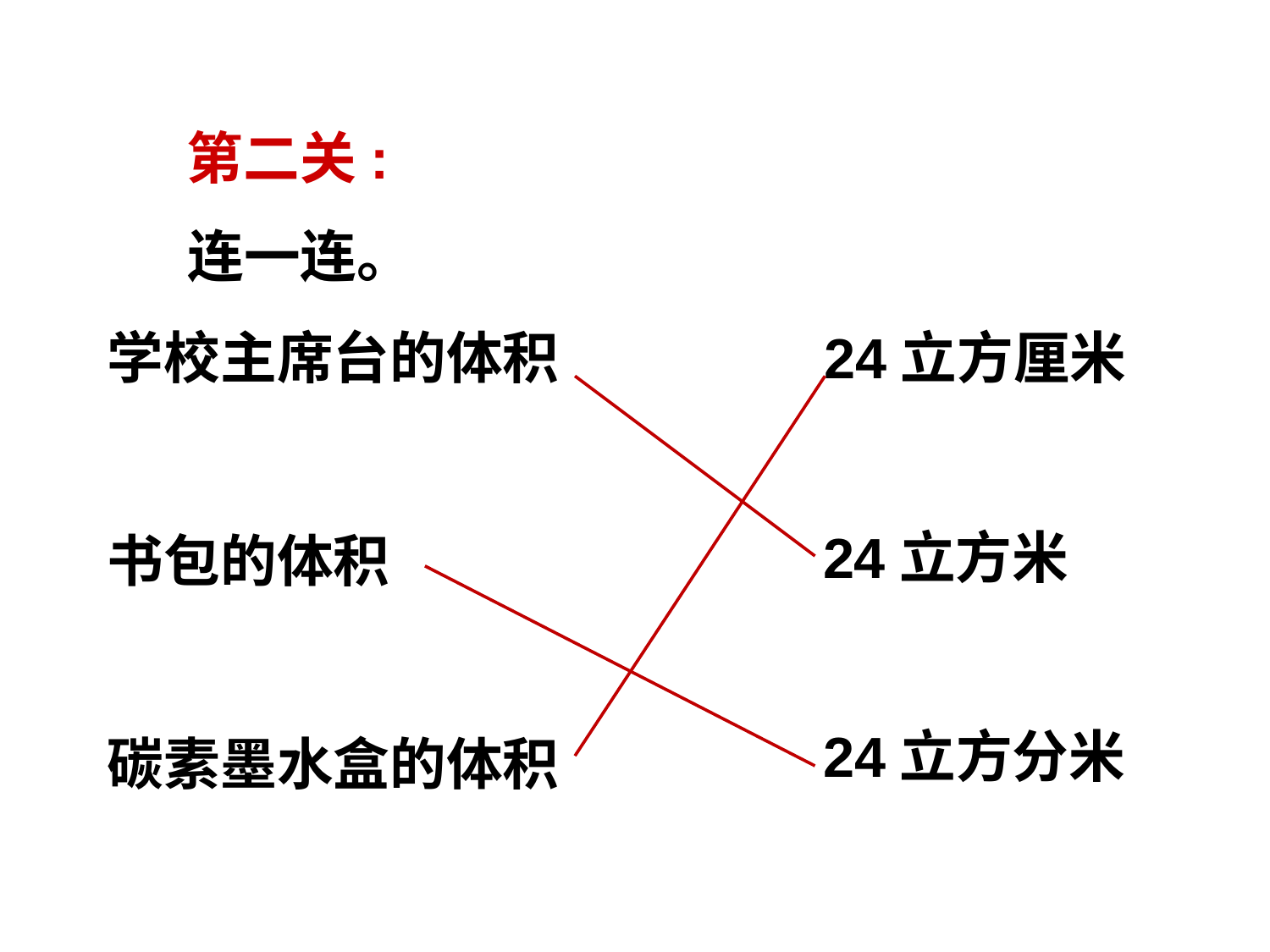

第二关:
连一连。
学校主席台的体积

书包的体积

碳素墨水盒的体积
　24立方厘米
　24立方米
　24立方分米